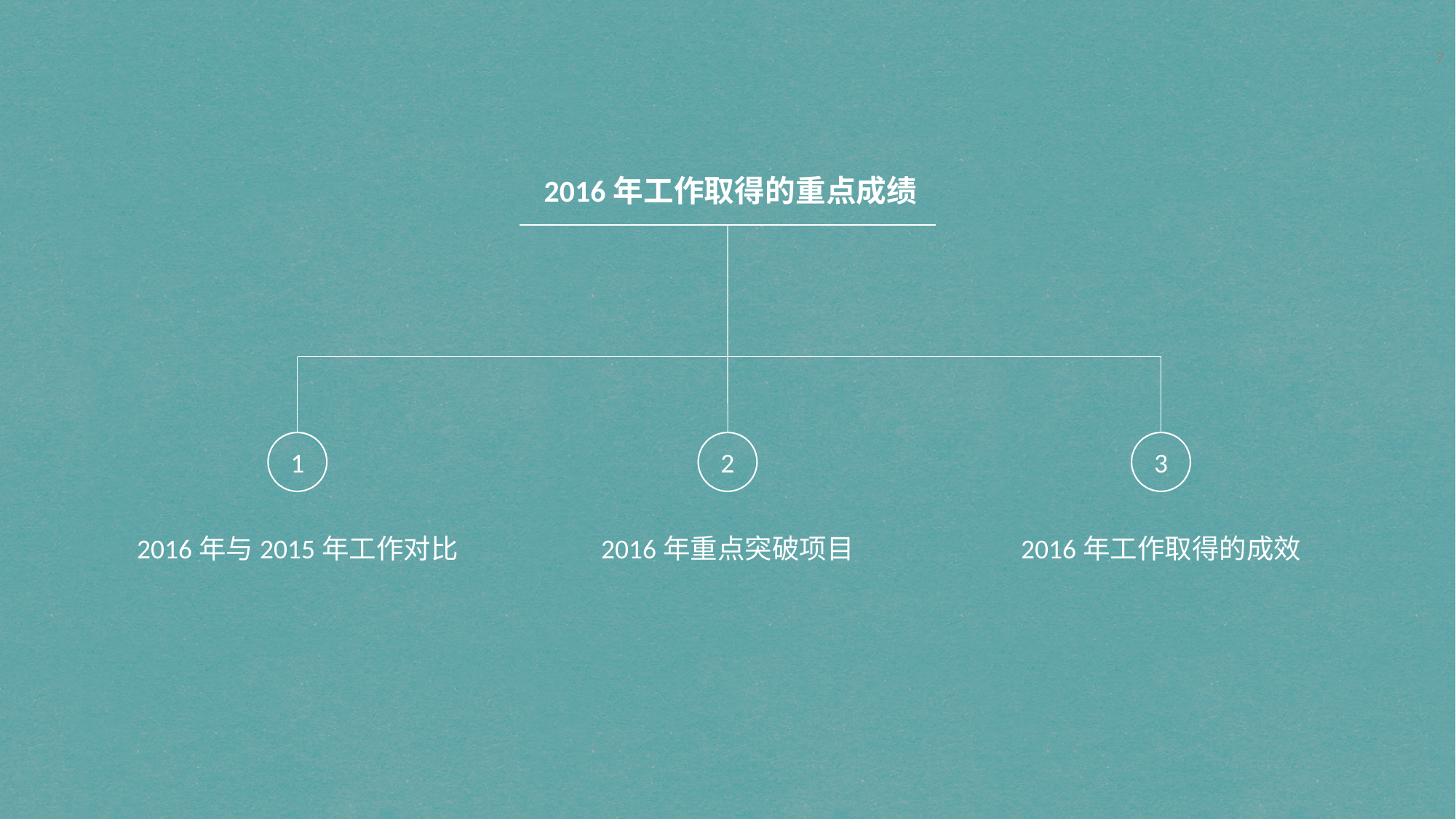

7
2016年工作取得的重点成绩
1
2
3
2016年与2015年工作对比
2016年重点突破项目
2016年工作取得的成效